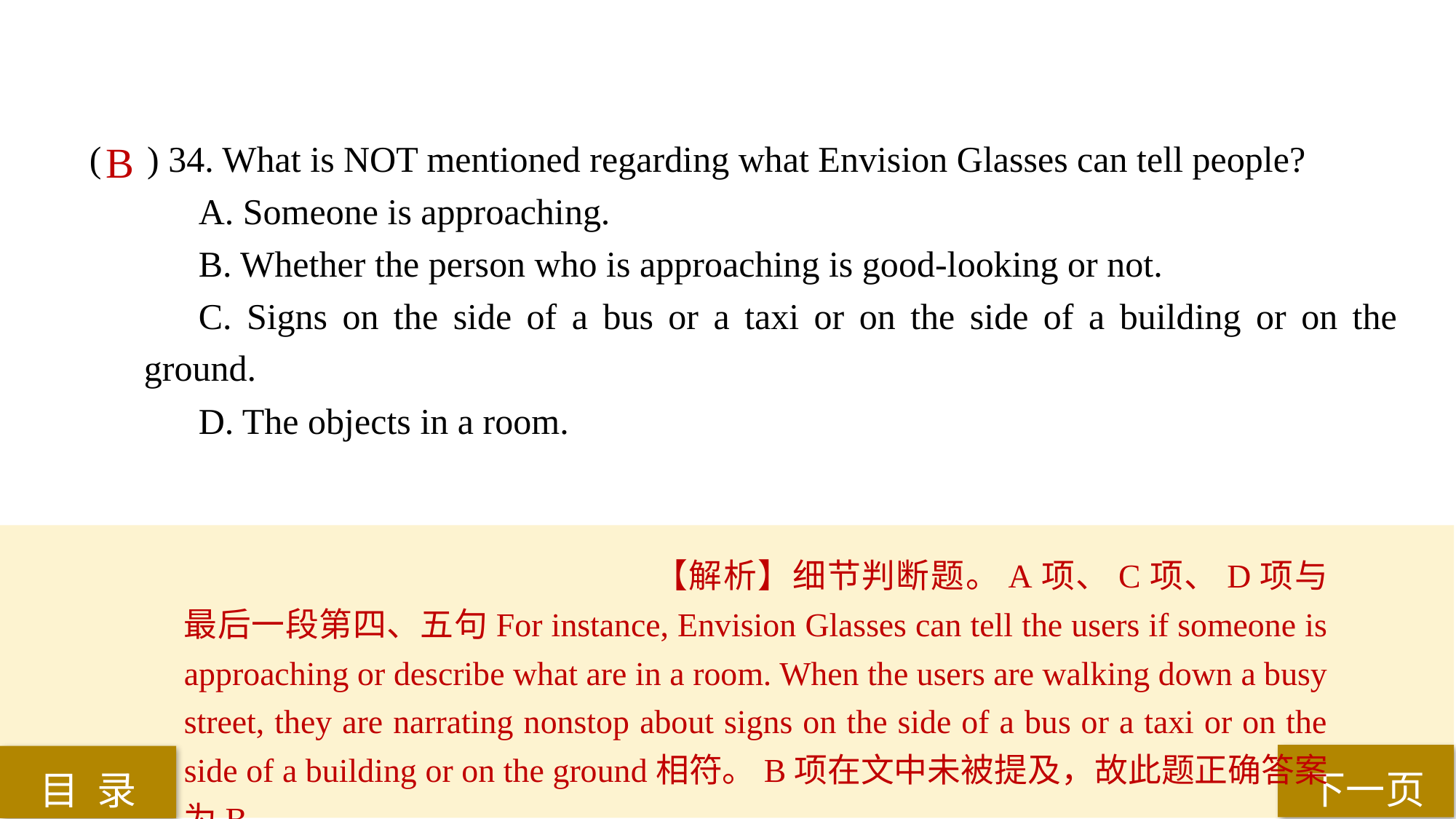

(     ) 34. What is NOT mentioned regarding what Envision Glasses can tell people?
A. Someone is approaching.
B. Whether the person who is approaching is good-looking or not.
C. Signs on the side of a bus or a taxi or on the side of a building or on the ground.
D. The objects in a room.
B
【解析】细节判断题。A项、C项、D项与最后一段第四、五句For instance, Envision Glasses can tell the users if someone is approaching or describe what are in a room. When the users are walking down a busy street, they are narrating nonstop about signs on the side of a bus or a taxi or on the side of a building or on the ground相符。B项在文中未被提及，故此题正确答案为B。